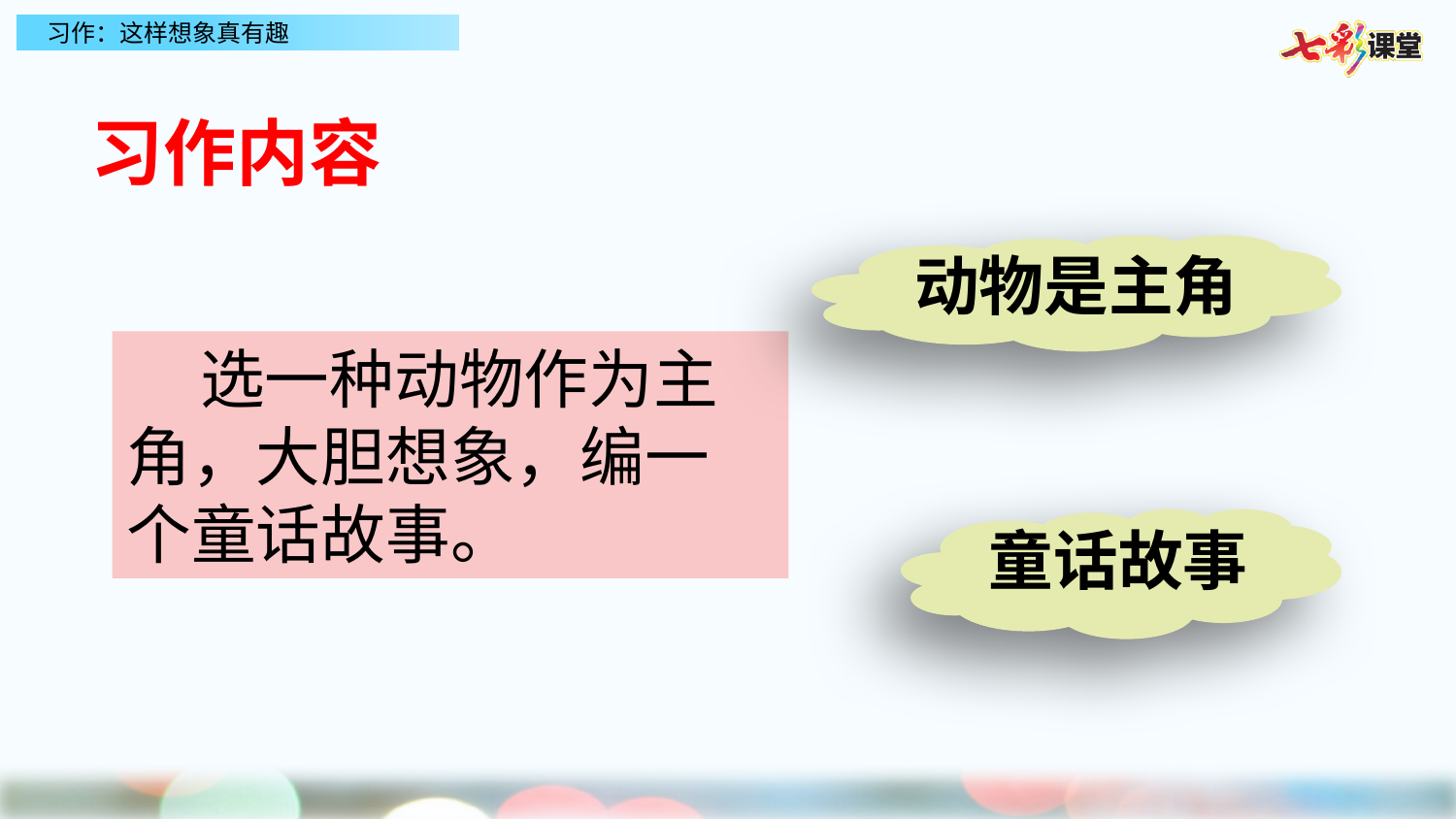

习作内容

动物是主角
    选一种动物作为主角，大胆想象，编一个童话故事。

童话故事